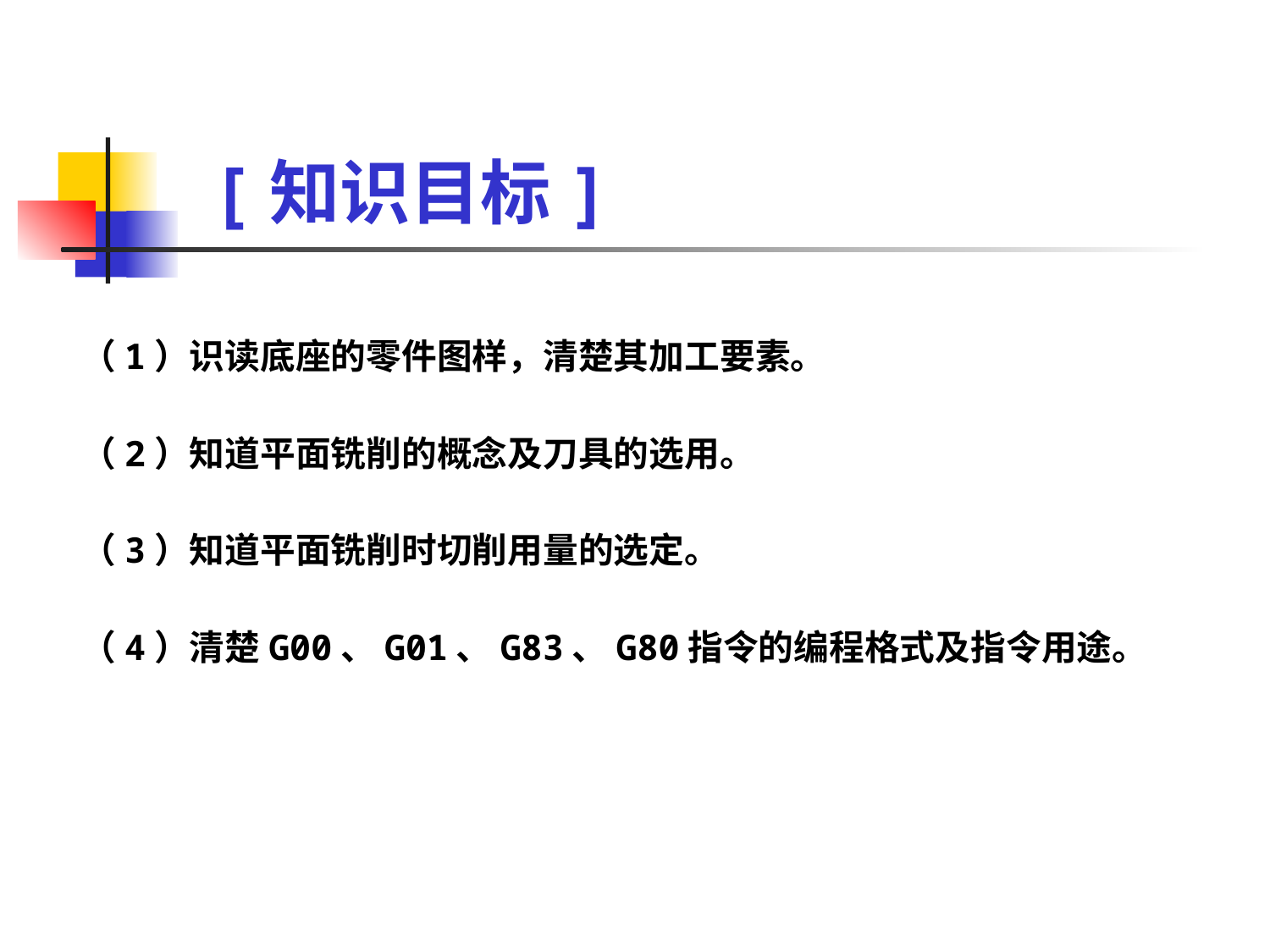

# [知识目标]
（1）识读底座的零件图样，清楚其加工要素。
（2）知道平面铣削的概念及刀具的选用。
（3）知道平面铣削时切削用量的选定。
（4）清楚G00、G01、G83、G80指令的编程格式及指令用途。